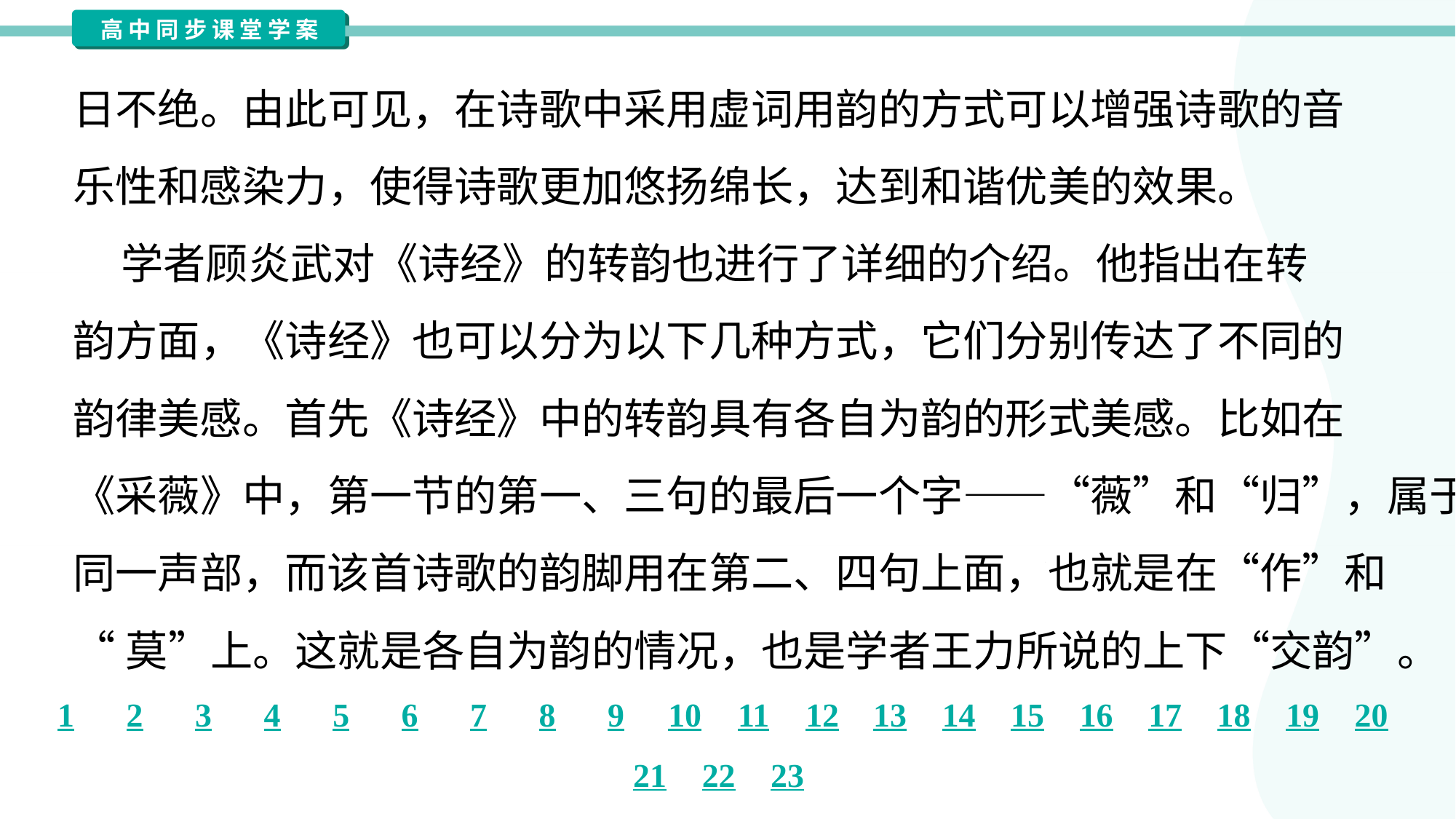

日不绝。由此可见，在诗歌中采用虚词用韵的方式可以增强诗歌的音
乐性和感染力，使得诗歌更加悠扬绵长，达到和谐优美的效果。
    学者顾炎武对《诗经》的转韵也进行了详细的介绍。他指出在转
韵方面，《诗经》也可以分为以下几种方式，它们分别传达了不同的
韵律美感。首先《诗经》中的转韵具有各自为韵的形式美感。比如在
《采薇》中，第一节的第一、三句的最后一个字——“薇”和“归”，属于
同一声部，而该首诗歌的韵脚用在第二、四句上面，也就是在“作”和
“莫”上。这就是各自为韵的情况，也是学者王力所说的上下“交韵”。